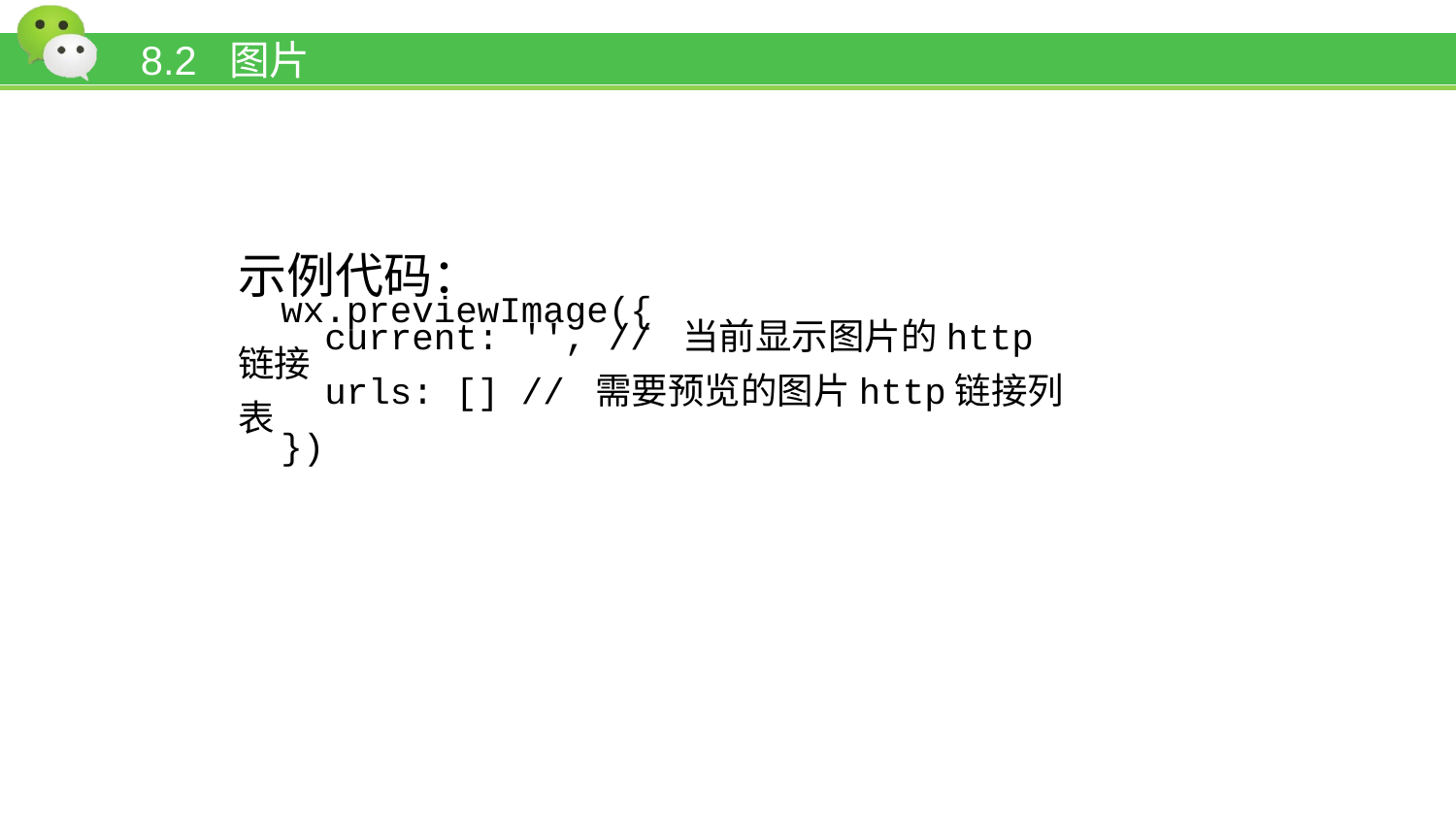

# 8.2  图片
示例代码：
wx.previewImage({
  current: '', // 当前显示图片的http链接
  urls: [] // 需要预览的图片http链接列表
})